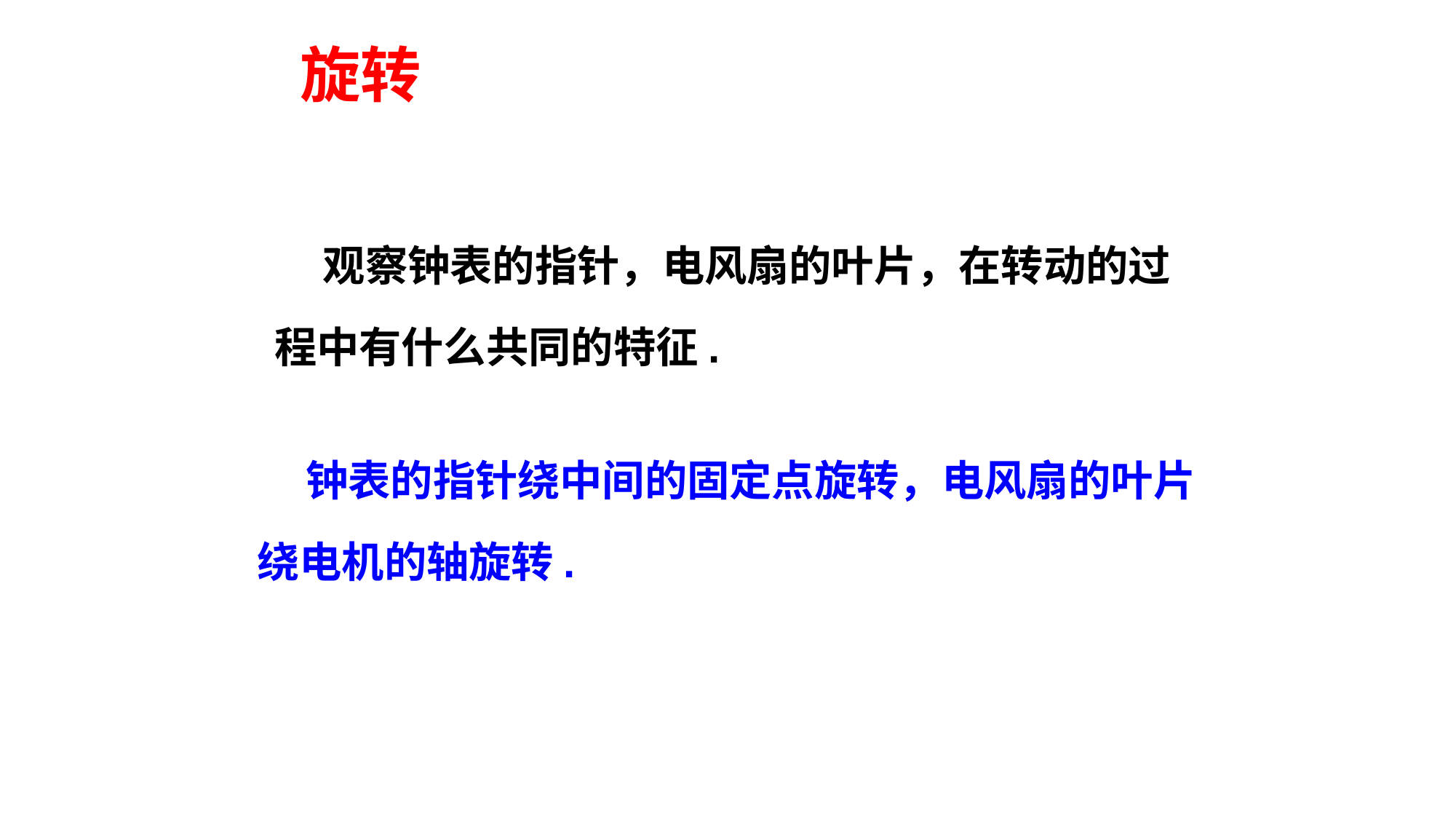

旋转
    观察钟表的指针，电风扇的叶片，在转动的过程中有什么共同的特征.
    钟表的指针绕中间的固定点旋转，电风扇的叶片绕电机的轴旋转.